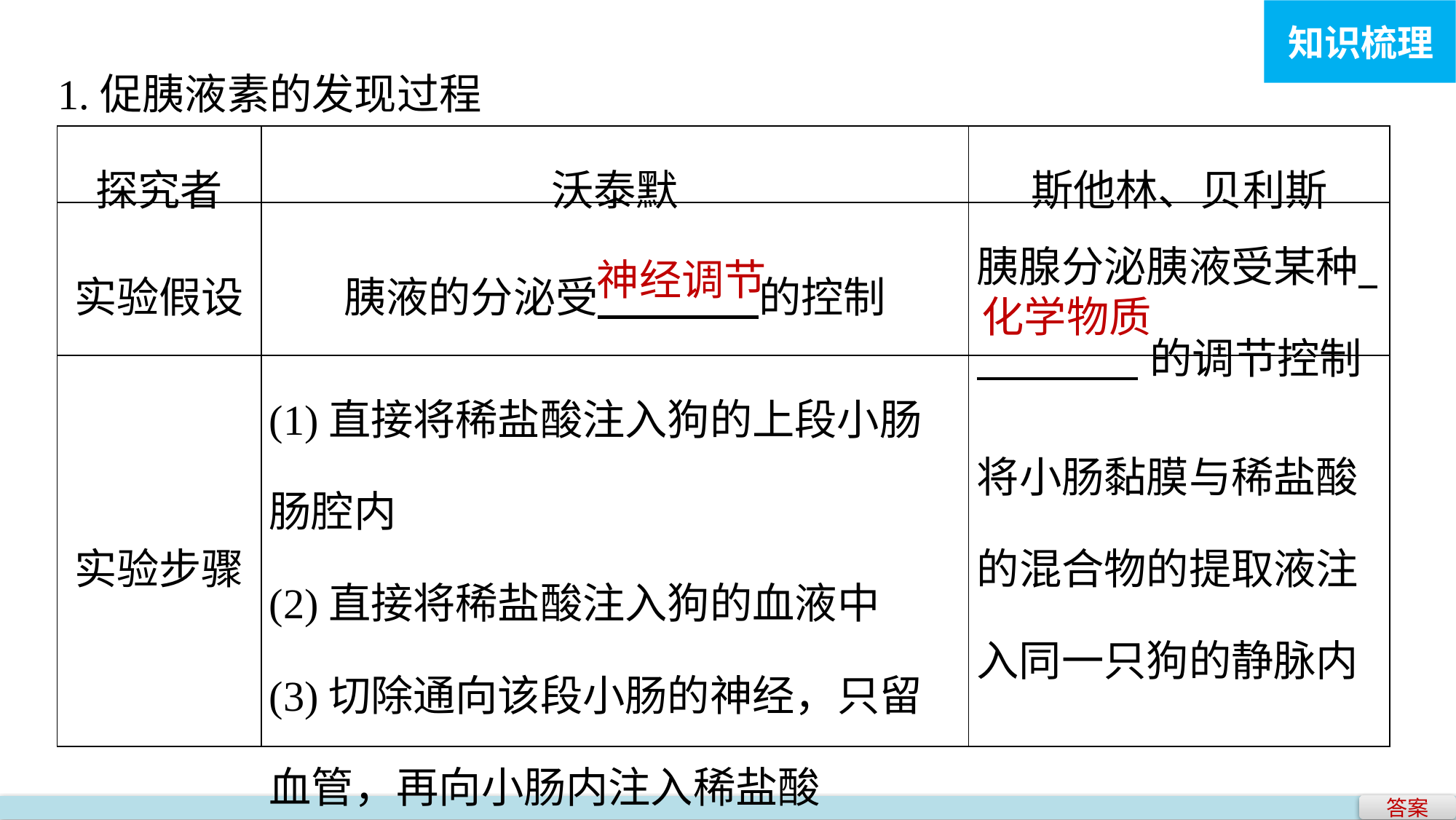

知识梳理
1.促胰液素的发现过程
| 探究者 | 沃泰默 | 斯他林、贝利斯 |
| --- | --- | --- |
| 实验假设 | 胰液的分泌受 的控制 | 胰腺分泌胰液受某种 的调节控制 |
| 实验步骤 | (1)直接将稀盐酸注入狗的上段小肠 肠腔内 (2)直接将稀盐酸注入狗的血液中 (3)切除通向该段小肠的神经，只留 血管，再向小肠内注入稀盐酸 | 将小肠黏膜与稀盐酸的混合物的提取液注入同一只狗的静脉内 |
神经调节
化学物质
答案